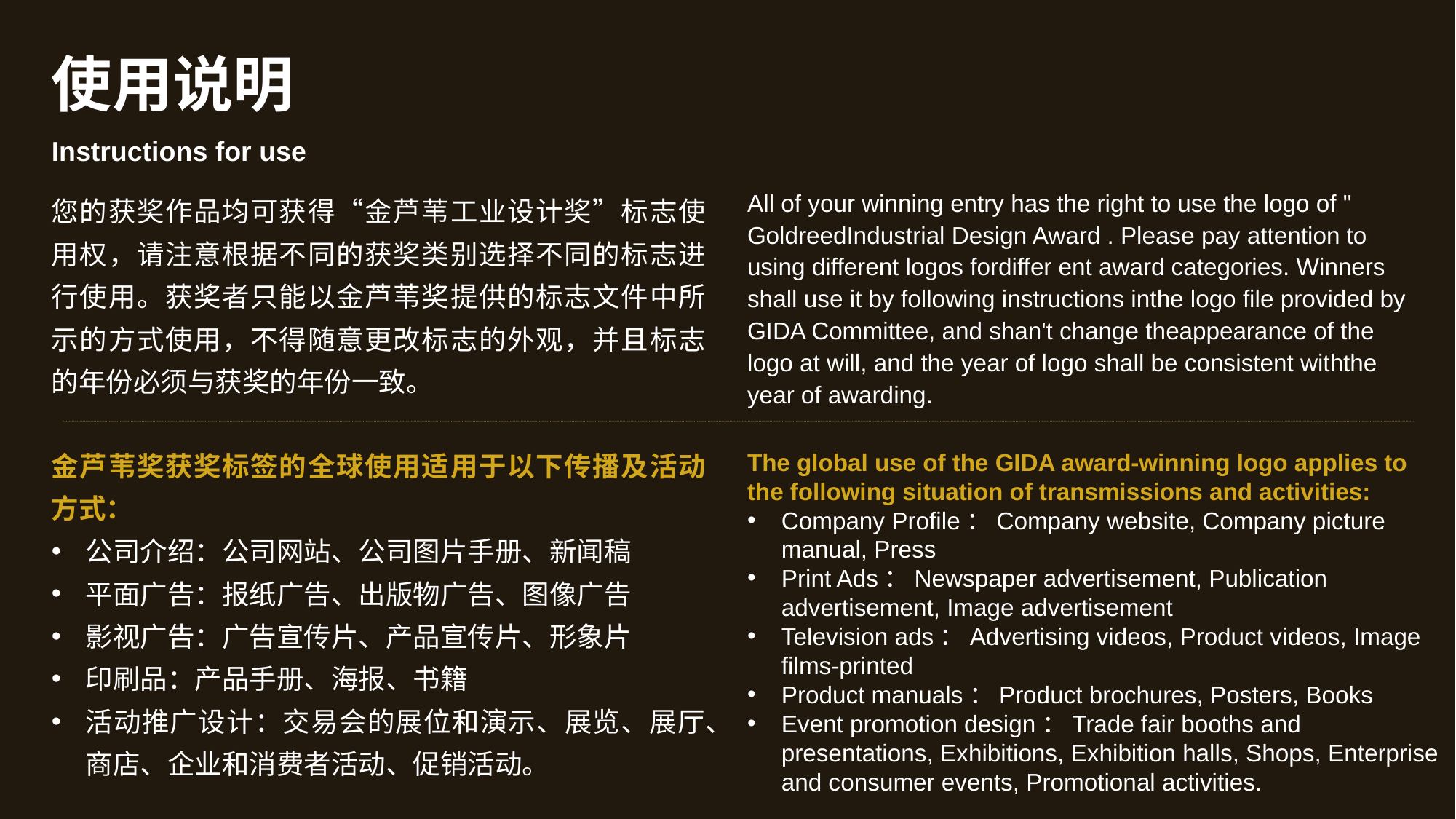

使用说明

Instructions for use
您的获奖作品均可获得“金芦苇工业设计奖”标志使用权，请注意根据不同的获奖类别选择不同的标志进行使用。获奖者只能以金芦苇奖提供的标志文件中所示的方式使用，不得随意更改标志的外观，并且标志的年份必须与获奖的年份一致。
All of your winning entry has the right to use the logo of " GoldreedIndustrial Design Award . Please pay attention to using different logos fordiffer ent award categories. Winners shall use it by following instructions inthe logo file provided by GIDA Committee, and shan't change theappearance of the logo at will, and the year of logo shall be consistent withthe year of awarding.
金芦苇奖获奖标签的全球使用适用于以下传播及活动方式：
公司介绍：公司网站、公司图片手册、新闻稿
平面广告：报纸广告、出版物广告、图像广告
影视广告：广告宣传片、产品宣传片、形象片
印刷品：产品手册、海报、书籍
活动推广设计：交易会的展位和演示、展览、展厅、商店、企业和消费者活动、促销活动。
The global use of the GIDA award-winning logo applies to the following situation of transmissions and activities:
Company Profile：Company website, Company picture manual, Press
Print Ads：Newspaper advertisement, Publication advertisement, Image advertisement
Television ads：Advertising videos, Product videos, Image films-printed
Product manuals：Product brochures, Posters, Books
Event promotion design：Trade fair booths and presentations, Exhibitions, Exhibition halls, Shops, Enterprise and consumer events, Promotional activities.